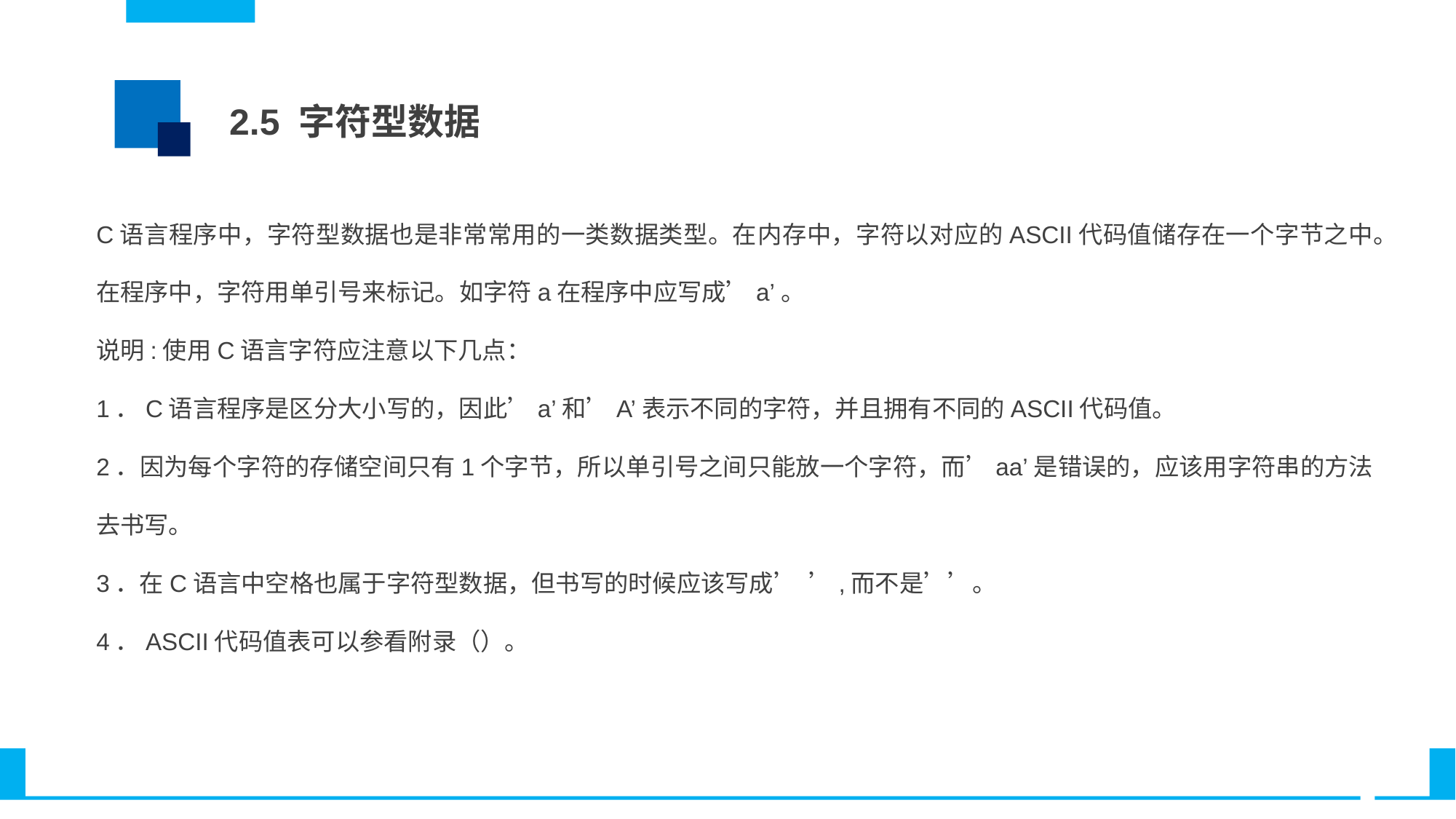

2.5 字符型数据
C语言程序中，字符型数据也是非常常用的一类数据类型。在内存中，字符以对应的ASCII代码值储存在一个字节之中。在程序中，字符用单引号来标记。如字符a在程序中应写成’a’。
说明:使用C语言字符应注意以下几点：
1．C语言程序是区分大小写的，因此’a’和’A’表示不同的字符，并且拥有不同的ASCII代码值。
2．因为每个字符的存储空间只有1个字节，所以单引号之间只能放一个字符，而’aa’是错误的，应该用字符串的方法去书写。
3．在C语言中空格也属于字符型数据，但书写的时候应该写成’  ’,而不是’’。
4．ASCII代码值表可以参看附录（）。